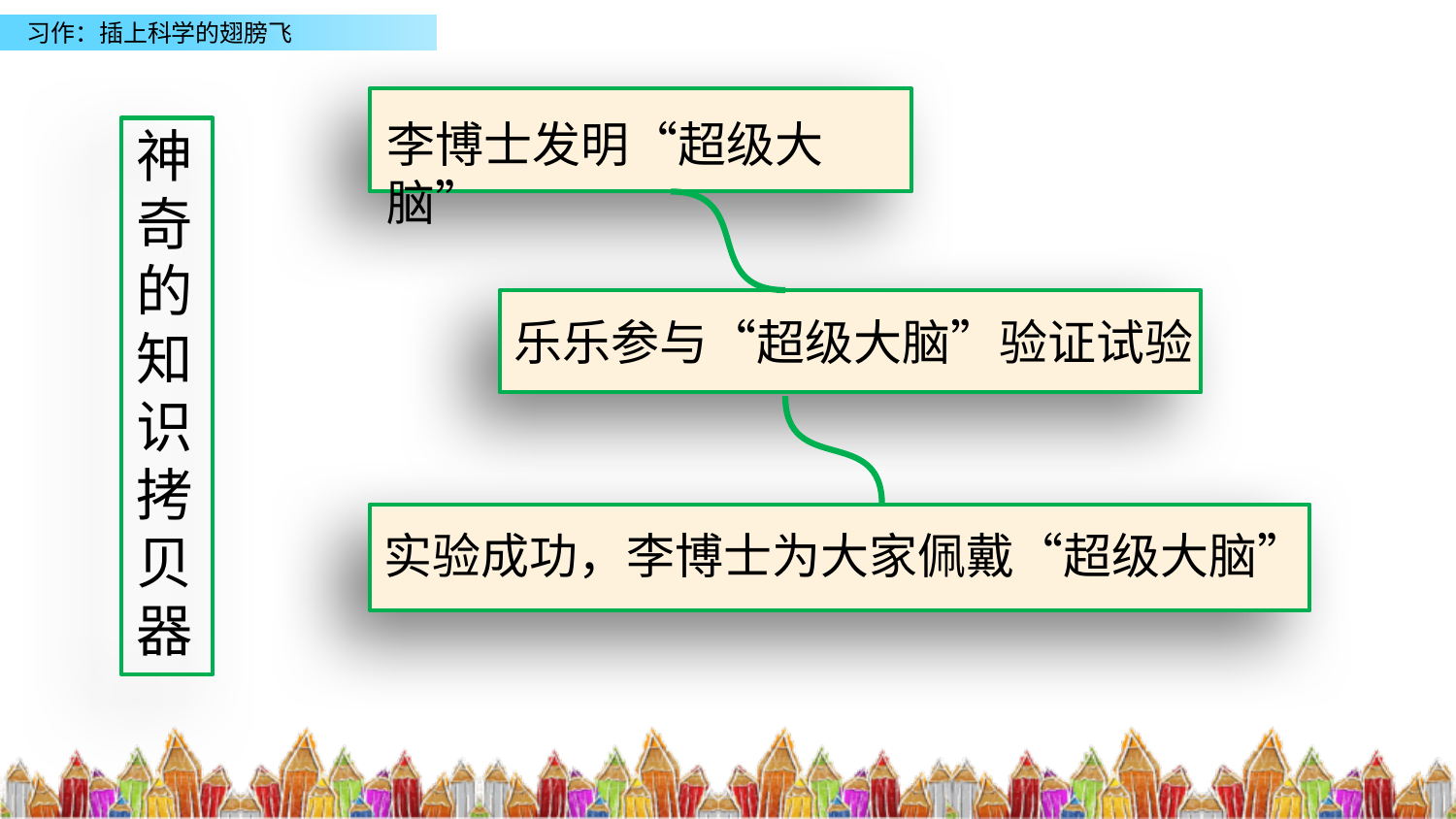

李博士发明“超级大脑”
神奇的知识拷贝器

乐乐参与“超级大脑”验证试验

实验成功，李博士为大家佩戴“超级大脑”